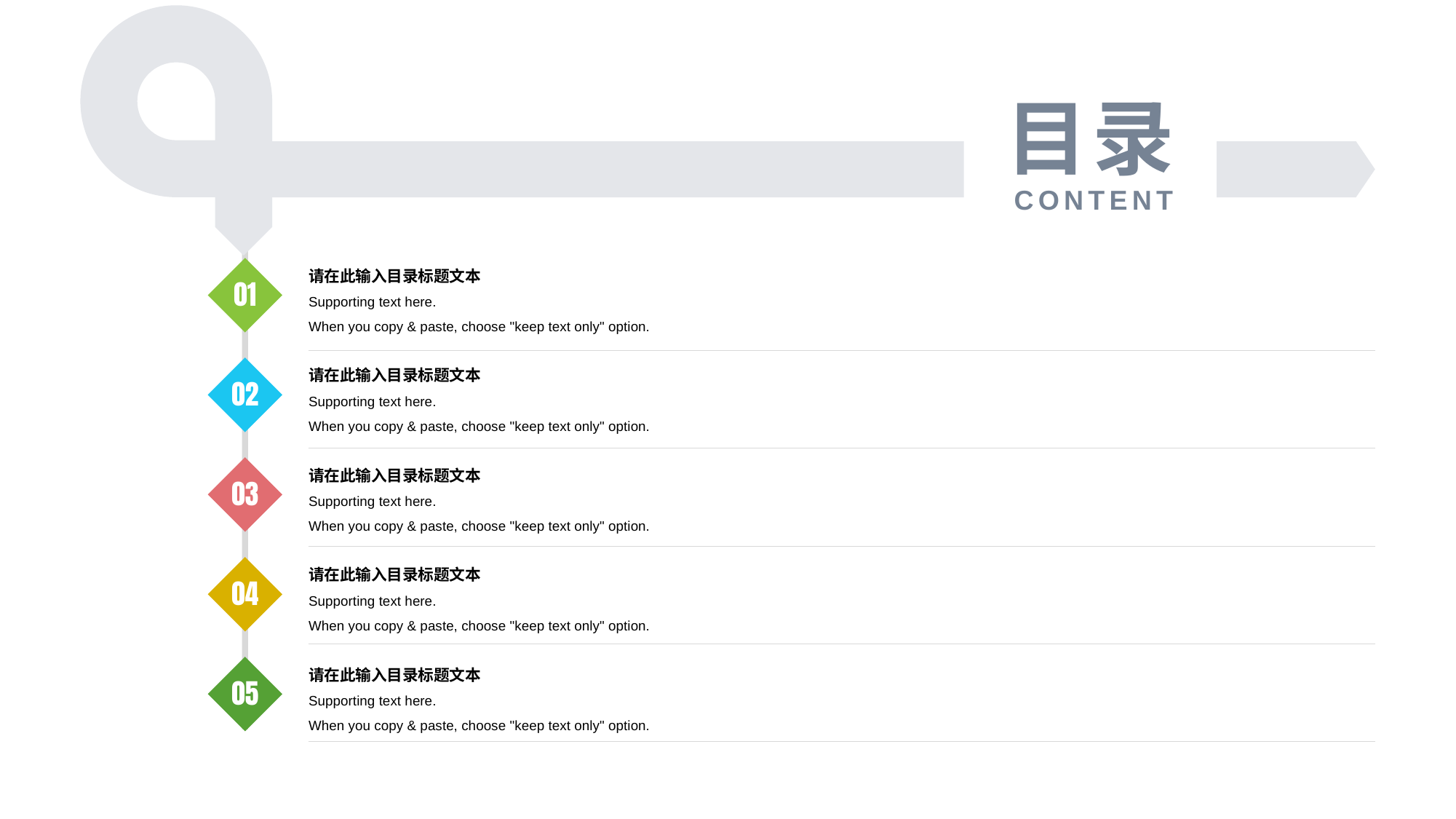

目录

CONTENT

01
请在此输入目录标题文本
Supporting text here.
When you copy & paste, choose "keep text only" option.
02
请在此输入目录标题文本
Supporting text here.
When you copy & paste, choose "keep text only" option.
03
请在此输入目录标题文本
Supporting text here.
When you copy & paste, choose "keep text only" option.
04
请在此输入目录标题文本
Supporting text here.
When you copy & paste, choose "keep text only" option.
05
请在此输入目录标题文本
Supporting text here.
When you copy & paste, choose "keep text only" option.